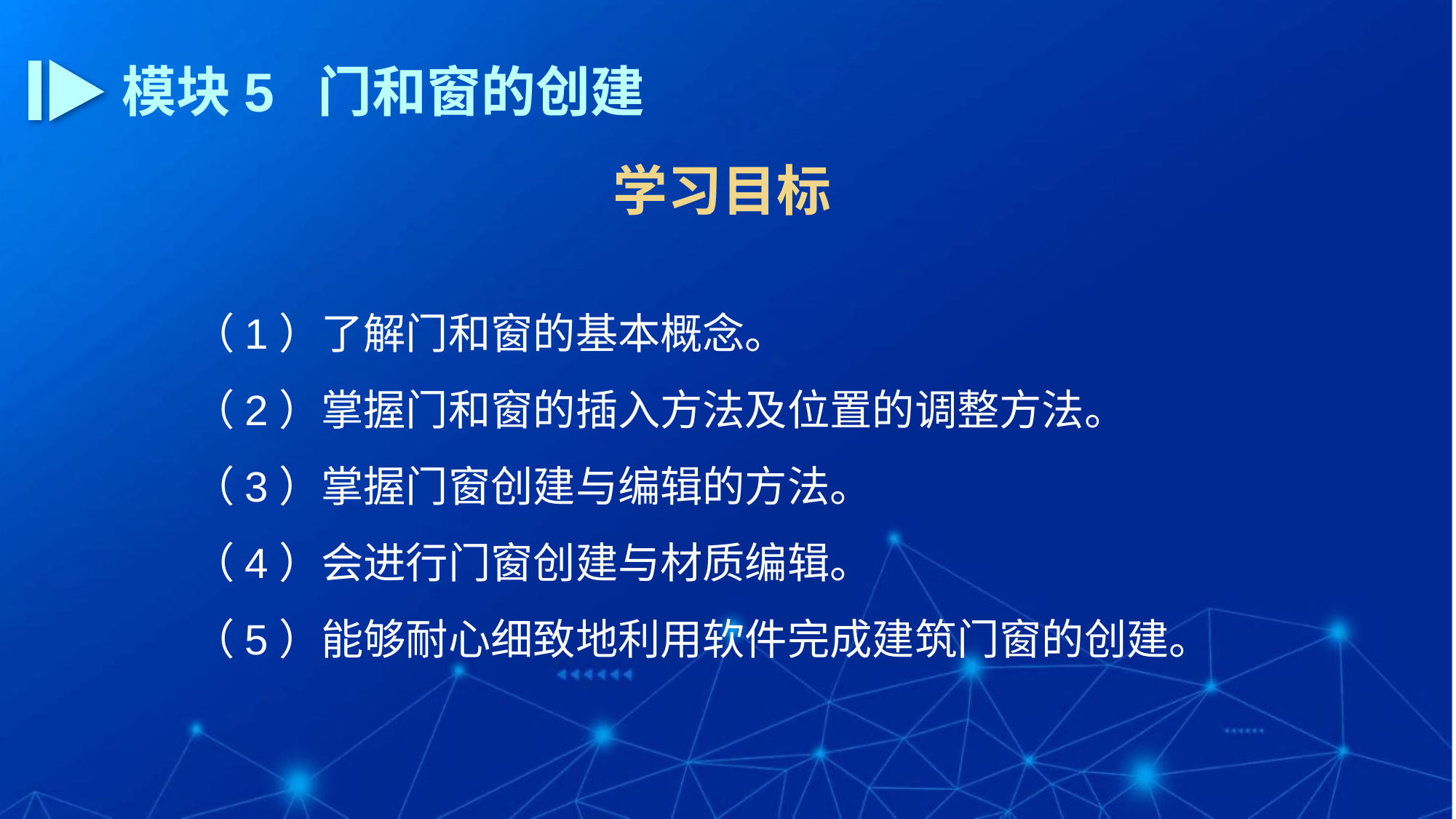

模块5  门和窗的创建

学习目标
（1）了解门和窗的基本概念。
（2）掌握门和窗的插入方法及位置的调整方法。
（3）掌握门窗创建与编辑的方法。
（4）会进行门窗创建与材质编辑。
（5）能够耐心细致地利用软件完成建筑门窗的创建。